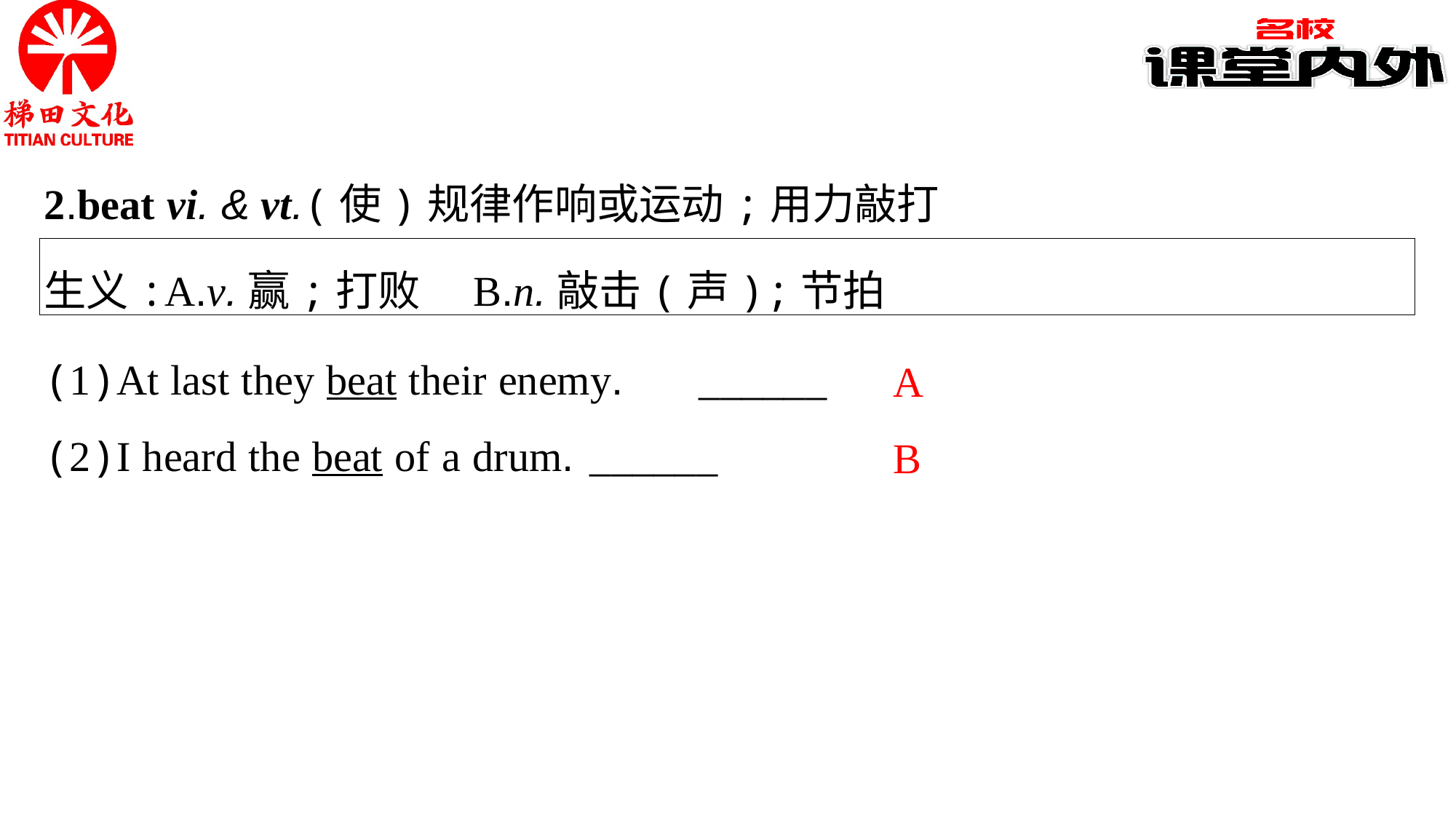

2.beat vi. & vt.(使)规律作响或运动;用力敲打
生义:A.v.赢;打败　B.n.敲击(声);节拍
A
B
(1)At last they beat their enemy.	______
(2)I heard the beat of a drum.	______